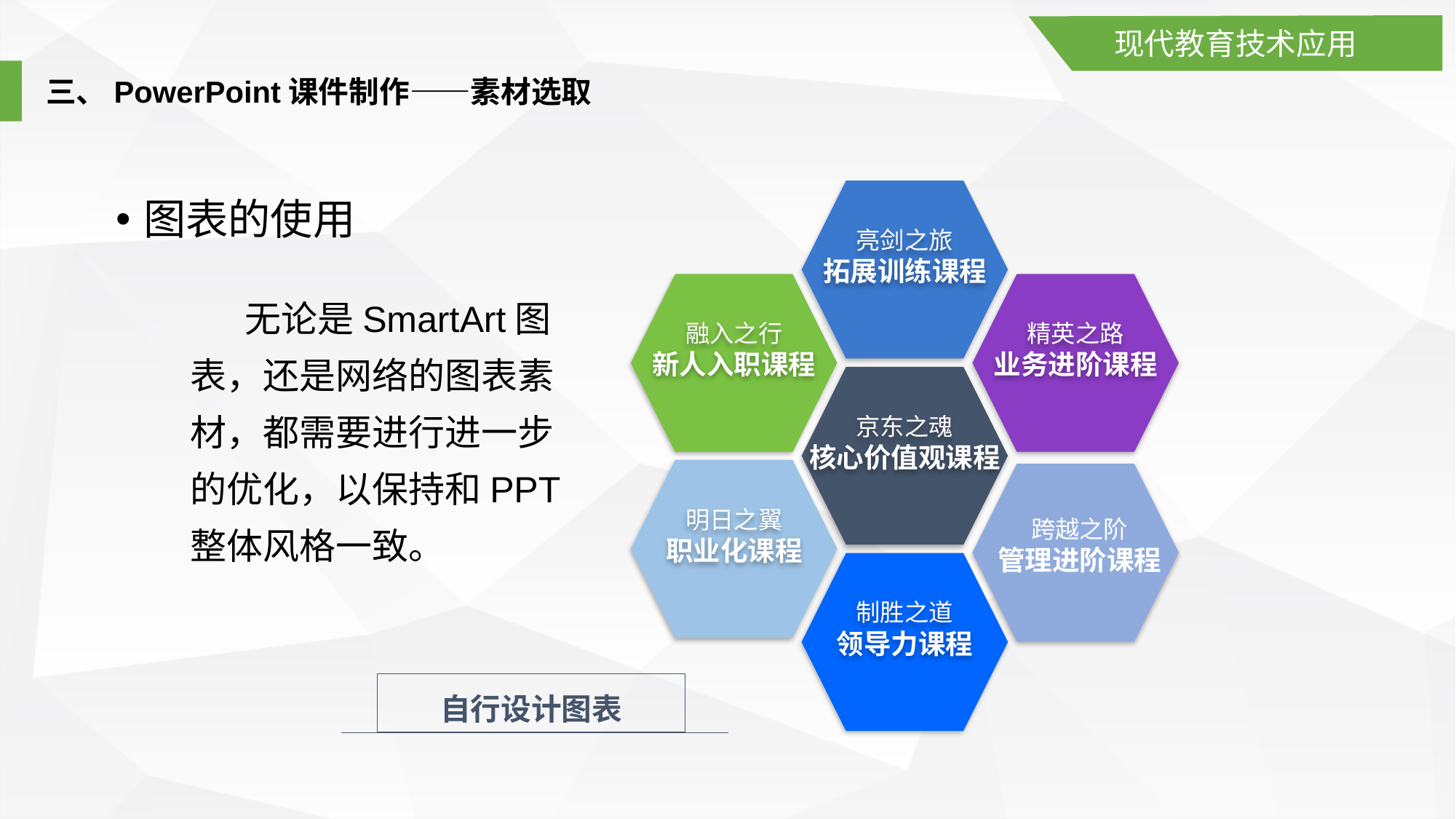

现代教育技术应用

三、PowerPoint课件制作——素材选取

亮剑之旅
拓展训练课程
图表的使用

融入之行
新人入职课程

精英之路
业务进阶课程
无论是SmartArt图表，还是网络的图表素材，都需要进行进一步的优化，以保持和PPT整体风格一致。

京东之魂
核心价值观课程

明日之翼
职业化课程

跨越之阶
管理进阶课程

制胜之道
领导力课程
自行设计图表